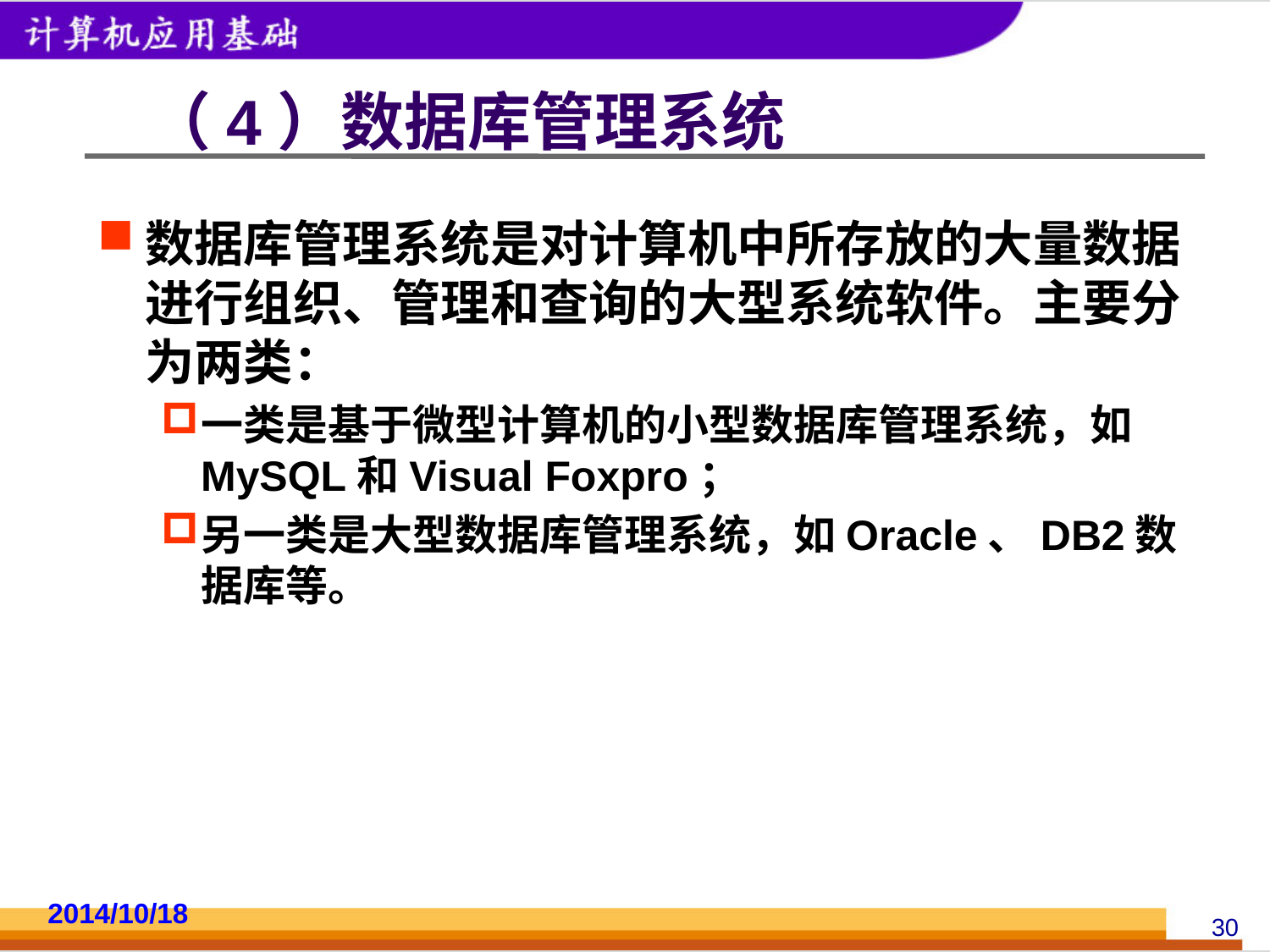

# （4）数据库管理系统
数据库管理系统是对计算机中所存放的大量数据进行组织、管理和查询的大型系统软件。主要分为两类：
一类是基于微型计算机的小型数据库管理系统，如MySQL和Visual Foxpro；
另一类是大型数据库管理系统，如Oracle、DB2数据库等。
2014/10/18